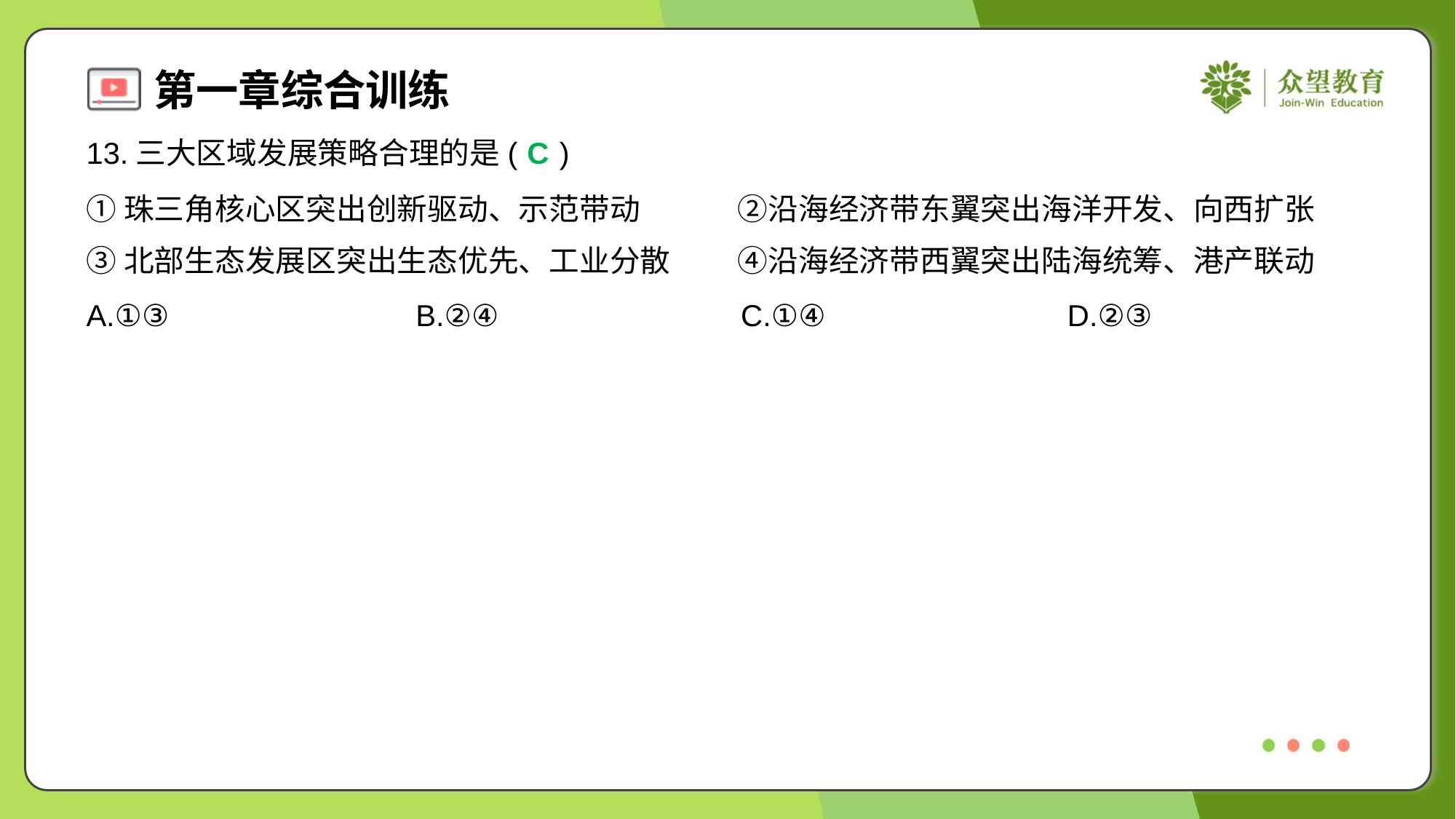

13.三大区域发展策略合理的是(     )
C
①珠三角核心区突出创新驱动、示范带动	②沿海经济带东翼突出海洋开发、向西扩张
③北部生态发展区突出生态优先、工业分散	④沿海经济带西翼突出陆海统筹、港产联动
A.①③	B.②④	C.①④	D.②③